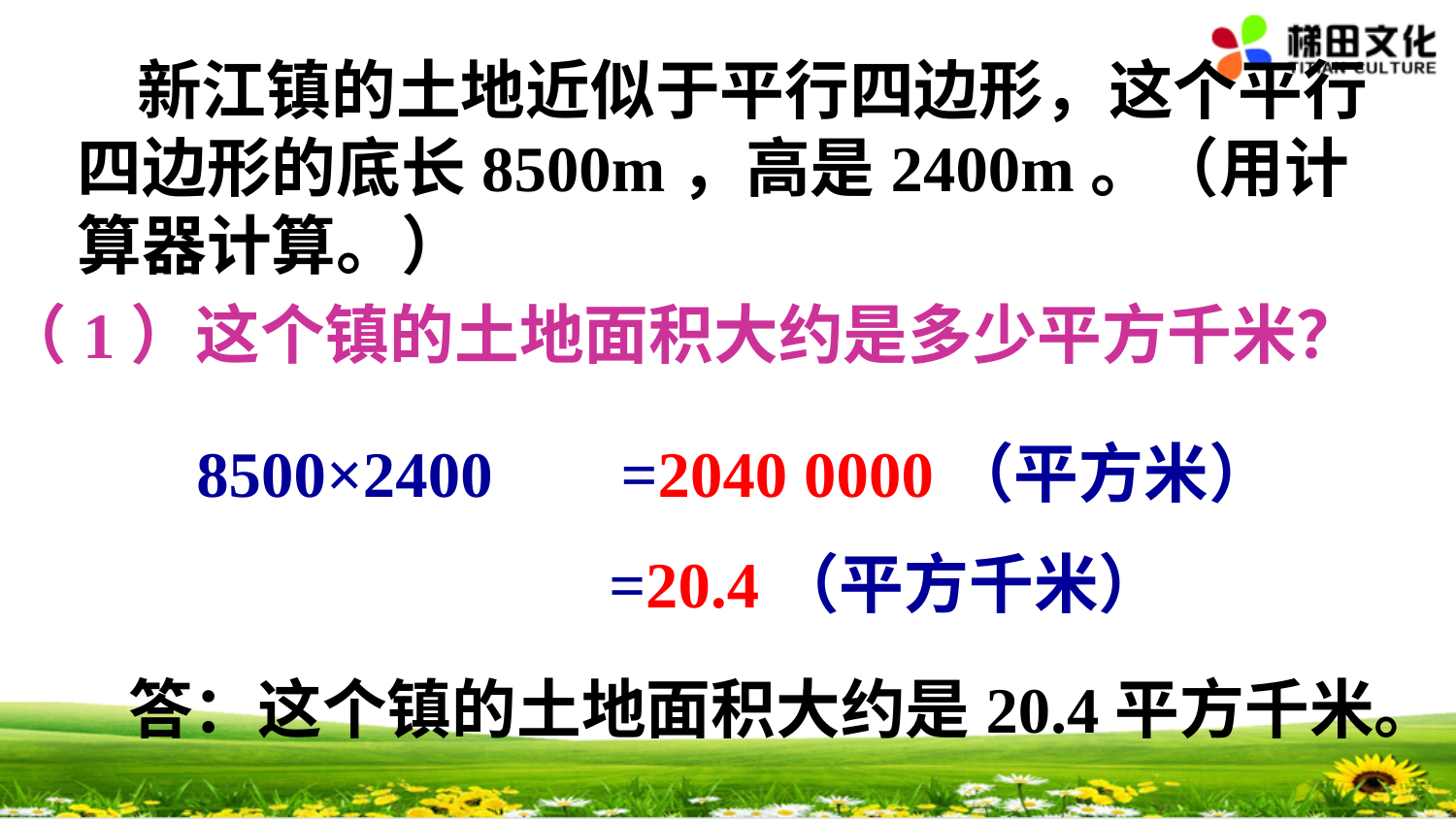

新江镇的土地近似于平行四边形，这个平行四边形的底长8500m，高是2400m。（用计算器计算。）
（1）这个镇的土地面积大约是多少平方千米？
8500×2400
=2040 0000（平方米）
=20.4（平方千米）
答：这个镇的土地面积大约是20.4平方千米。